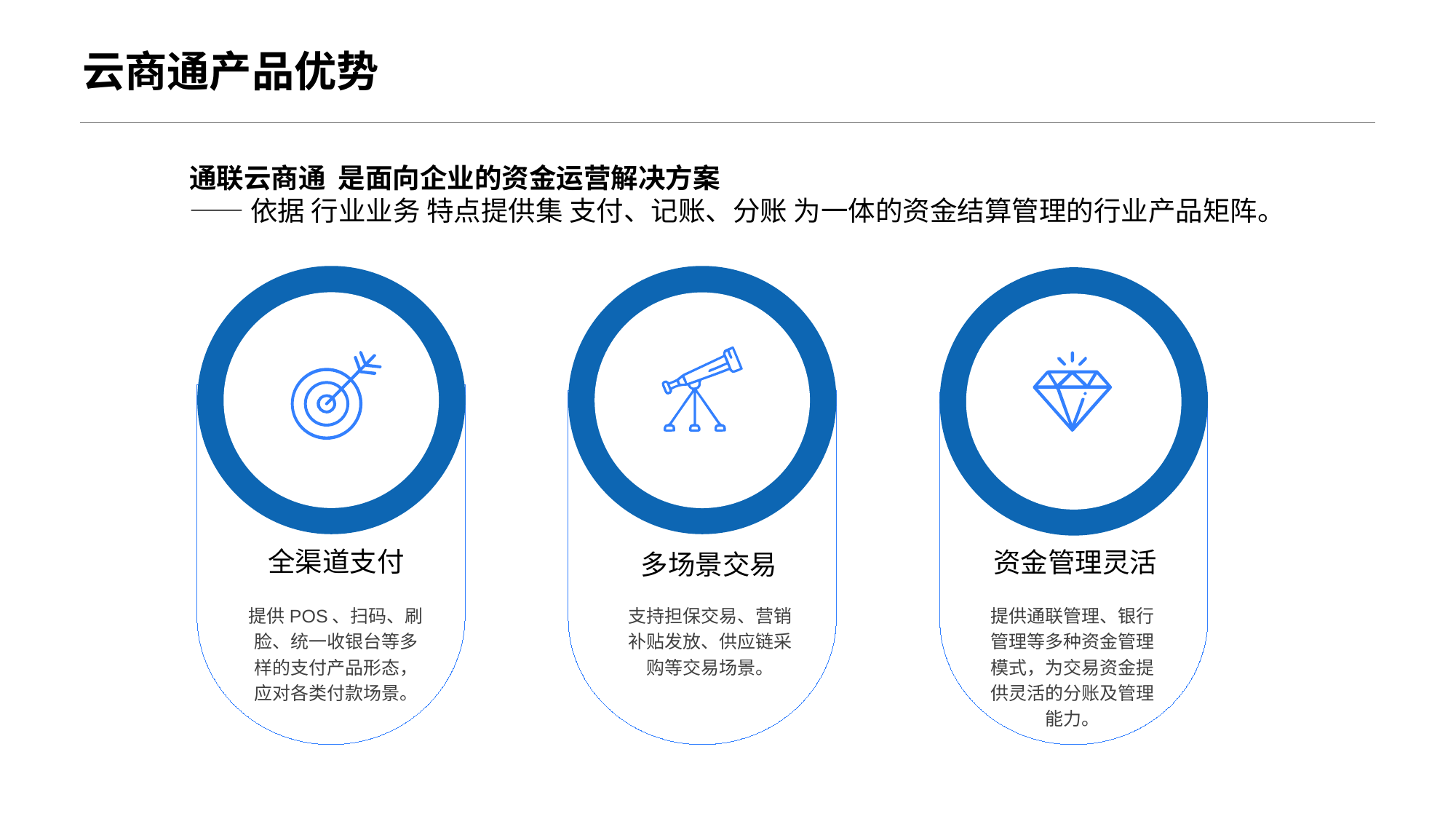

云商通产品优势
通联云商通  是面向企业的资金运营解决方案
——依据 行业业务 特点提供集 支付、记账、分账 为一体的资金结算管理的行业产品矩阵。

全渠道支付
资金管理灵活
多场景交易
提供POS、扫码、刷脸、统一收银台等多样的支付产品形态，应对各类付款场景。
支持担保交易、营销补贴发放、供应链采购等交易场景。
提供通联管理、银行管理等多种资金管理模式，为交易资金提供灵活的分账及管理能力。